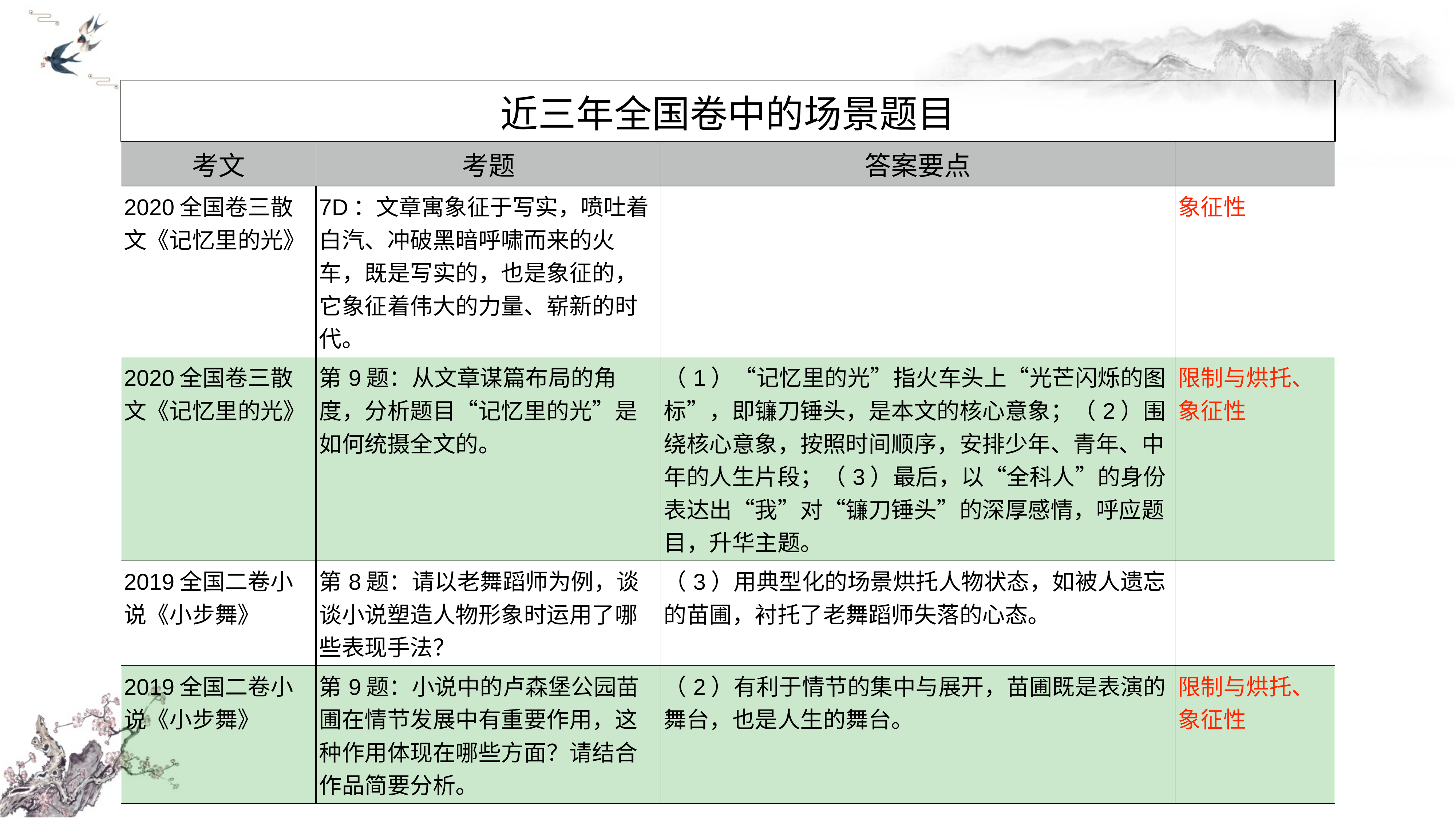

| 近三年全国卷中的场景题目 |  |  |  |
| --- | --- | --- | --- |
| 考文 | 考题 | 答案要点 |  |
| 2020全国卷三散文《记忆里的光》 | 7D：文章寓象征于写实，喷吐着白汽、冲破黑暗呼啸而来的火车，既是写实的，也是象征的，它象征着伟大的力量、崭新的时代。 |  | 象征性 |
| 2020全国卷三散文《记忆里的光》 | 第9题：从文章谋篇布局的角度，分析题目“记忆里的光”是如何统摄全文的。 | （1）“记忆里的光”指火车头上“光芒闪烁的图标”，即镰刀锤头，是本文的核心意象；（2）围绕核心意象，按照时间顺序，安排少年、青年、中年的人生片段；（3）最后，以“全科人”的身份表达出“我”对“镰刀锤头”的深厚感情，呼应题目，升华主题。 | 限制与烘托、象征性 |
| 2019全国二卷小说《小步舞》 | 第8题：请以老舞蹈师为例，谈谈小说塑造人物形象时运用了哪些表现手法？ | （3）用典型化的场景烘托人物状态，如被人遗忘的苗圃，衬托了老舞蹈师失落的心态。 |  |
| 2019全国二卷小说《小步舞》 | 第9题：小说中的卢森堡公园苗圃在情节发展中有重要作用，这种作用体现在哪些方面？请结合作品简要分析。 | （2）有利于情节的集中与展开，苗圃既是表演的舞台，也是人生的舞台。 | 限制与烘托、象征性 |